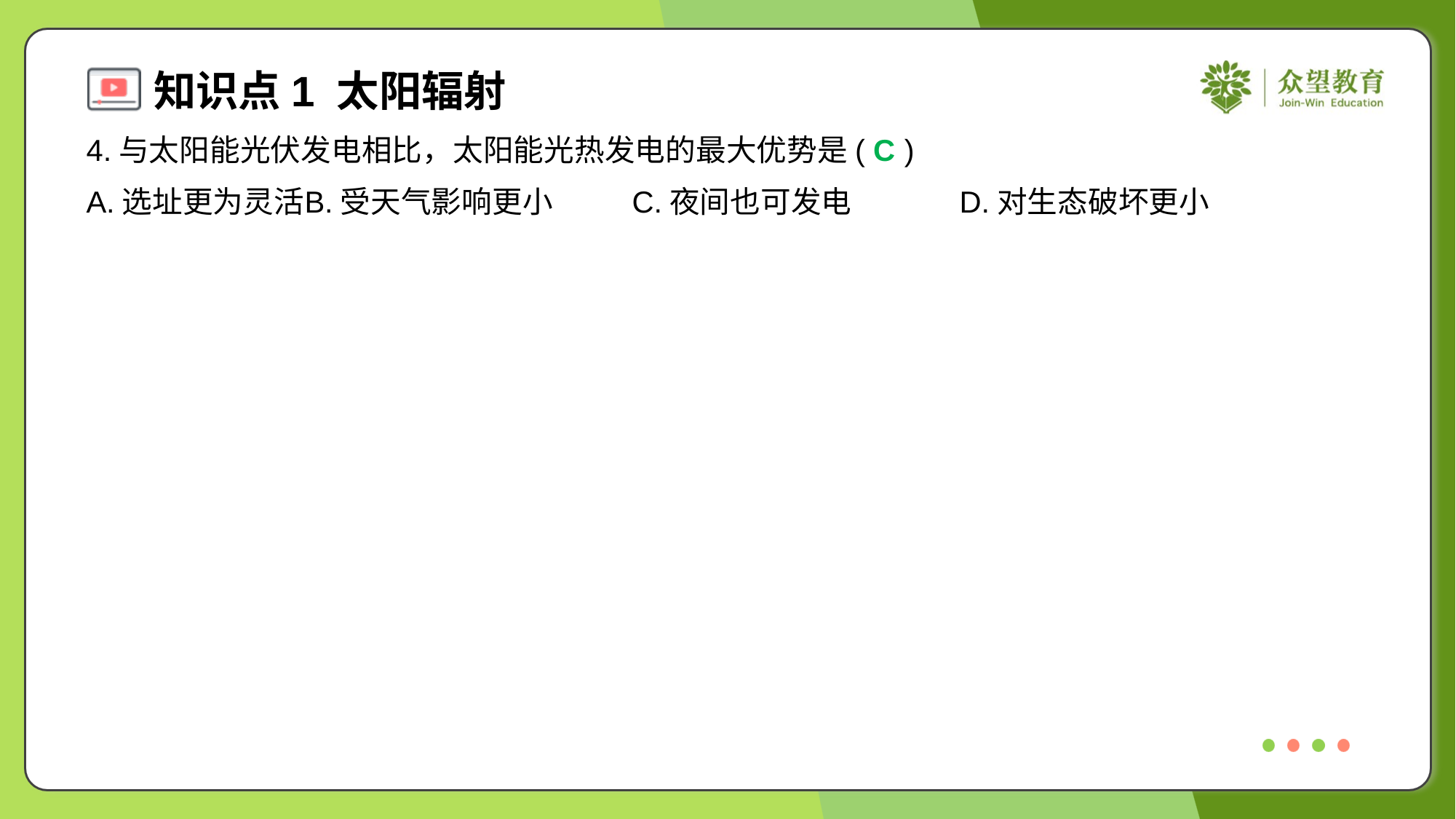

4.与太阳能光伏发电相比，太阳能光热发电的最大优势是(     )
C
A.选址更为灵活	B.受天气影响更小	C.夜间也可发电	D.对生态破坏更小